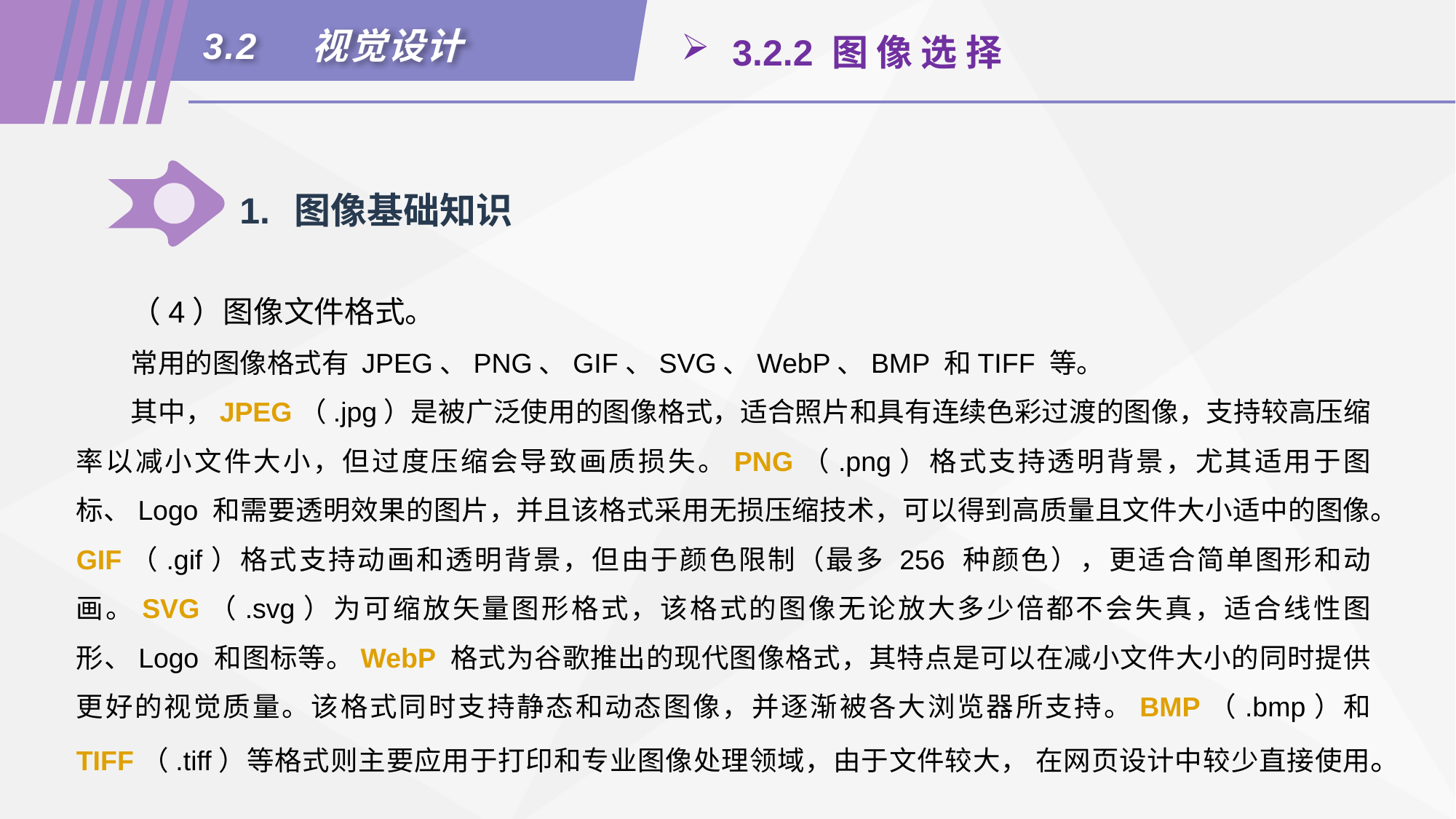

3.2	视觉设计
 3.2.2 图 像 选 择

1.	图像基础知识
（4）图像文件格式。
常用的图像格式有 JPEG、PNG、GIF、SVG、WebP、BMP 和TIFF 等。
其中，JPEG（.jpg）是被广泛使用的图像格式，适合照片和具有连续色彩过渡的图像，支持较高压缩率以减小文件大小，但过度压缩会导致画质损失。PNG（.png）格式支持透明背景，尤其适用于图标、Logo 和需要透明效果的图片，并且该格式采用无损压缩技术，可以得到高质量且文件大小适中的图像。GIF（.gif）格式支持动画和透明背景，但由于颜色限制（最多 256 种颜色），更适合简单图形和动画。SVG（.svg）为可缩放矢量图形格式，该格式的图像无论放大多少倍都不会失真，适合线性图形、Logo 和图标等。WebP 格式为谷歌推出的现代图像格式，其特点是可以在减小文件大小的同时提供更好的视觉质量。该格式同时支持静态和动态图像，并逐渐被各大浏览器所支持。BMP（.bmp）和 TIFF（.tiff）等格式则主要应用于打印和专业图像处理领域，由于文件较大， 在网页设计中较少直接使用。